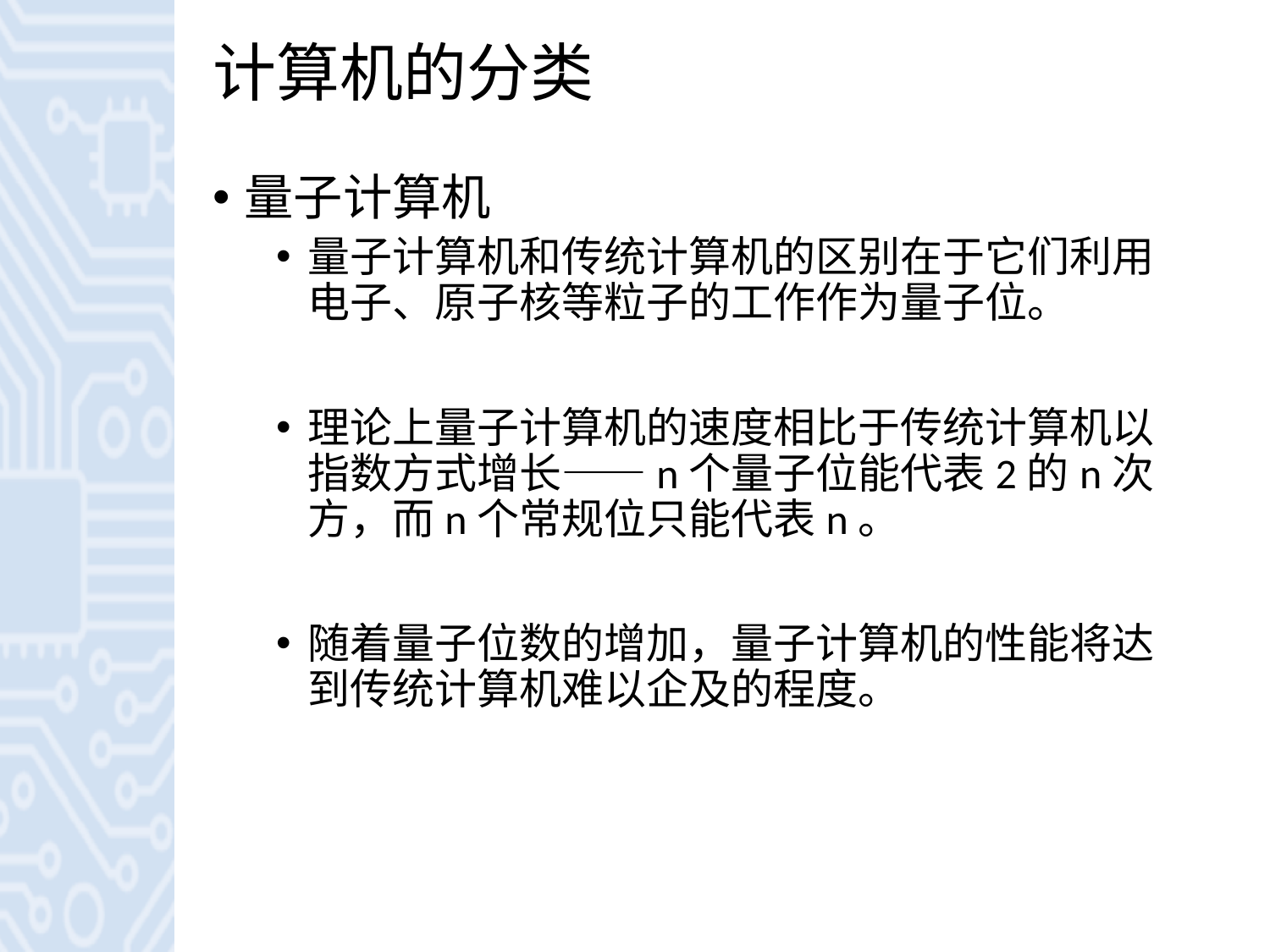

# 计算机的分类
量子计算机
量子计算机和传统计算机的区别在于它们利用电子、原子核等粒子的工作作为量子位。

理论上量子计算机的速度相比于传统计算机以指数方式增长——n个量子位能代表2的n次方，而n个常规位只能代表n。

随着量子位数的增加，量子计算机的性能将达到传统计算机难以企及的程度。